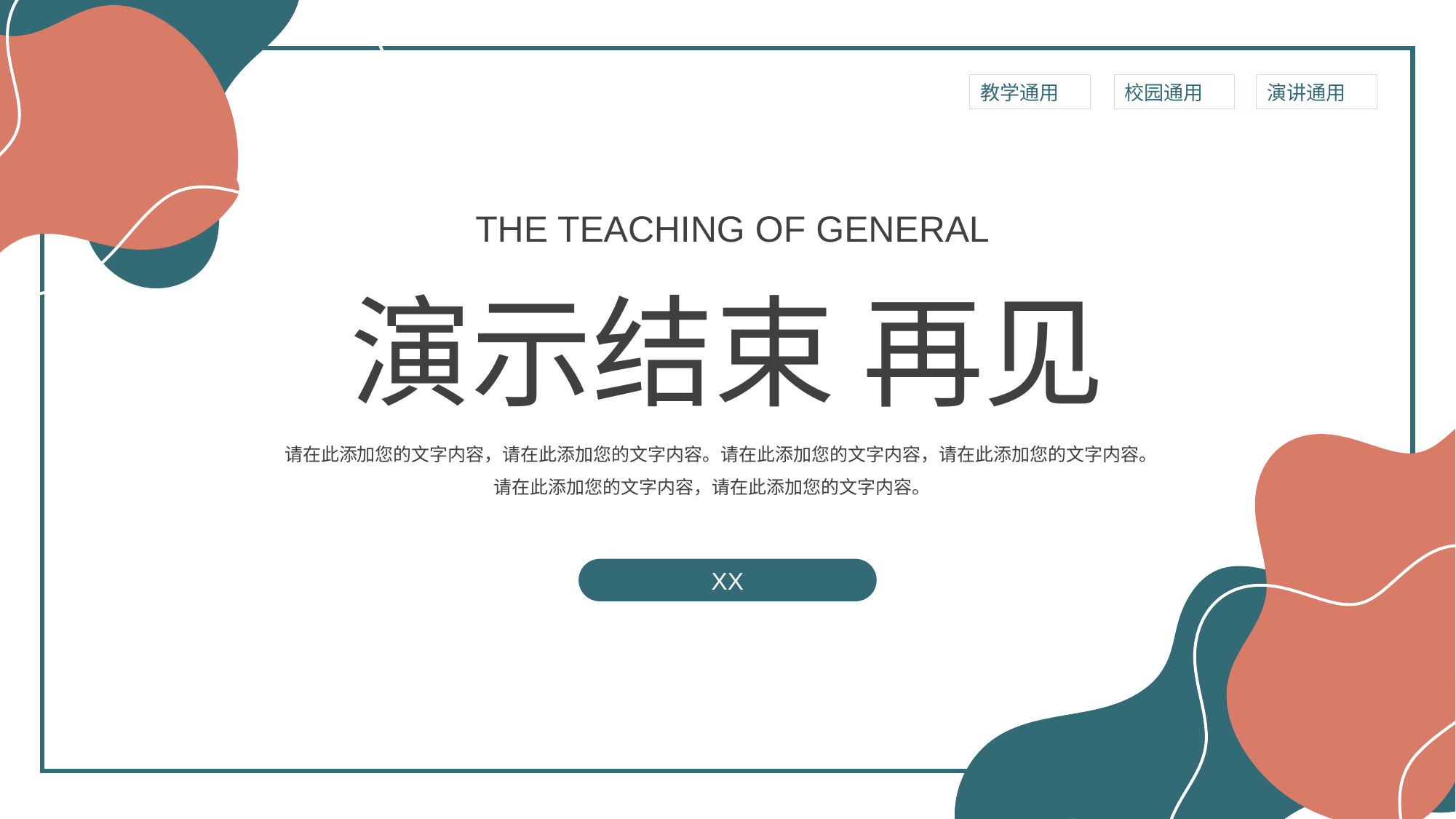

教学通用
校园通用
演讲通用
The teaching of general
演示结束 再见

请在此添加您的文字内容，请在此添加您的文字内容。请在此添加您的文字内容，请在此添加您的文字内容。请在此添加您的文字内容，请在此添加您的文字内容。
XX